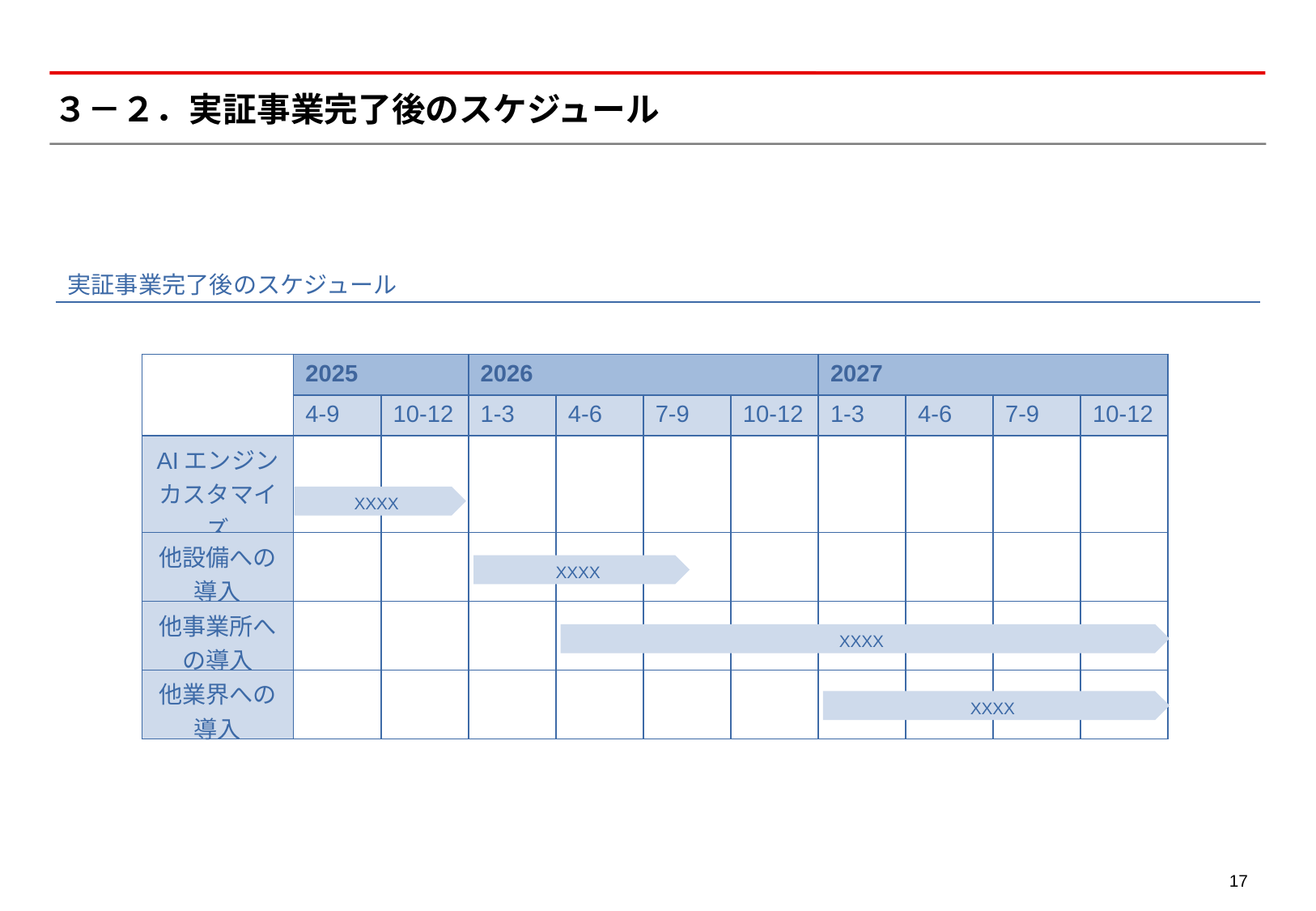

# ３－２．実証事業完了後のスケジュール

実証事業完了後のスケジュール
|  | 2025 |  | 2026 |  |  |  | 2027 |  |  |  |
| --- | --- | --- | --- | --- | --- | --- | --- | --- | --- | --- |
|  | 4-9 | 10-12 | 1-3 | 4-6 | 7-9 | 10-12 | 1-3 | 4-6 | 7-9 | 10-12 |
| AIエンジン カスタマイズ |  |  |  |  |  |  |  |  |  |  |
| 他設備への 導入 |  |  |  |  |  |  |  |  |  |  |
| 他事業所への導入 |  |  |  |  |  |  |  |  |  |  |
| 他業界への 導入 |  |  |  |  |  |  |  |  |  |  |
XXXX
XXXX
XXXX
XXXX